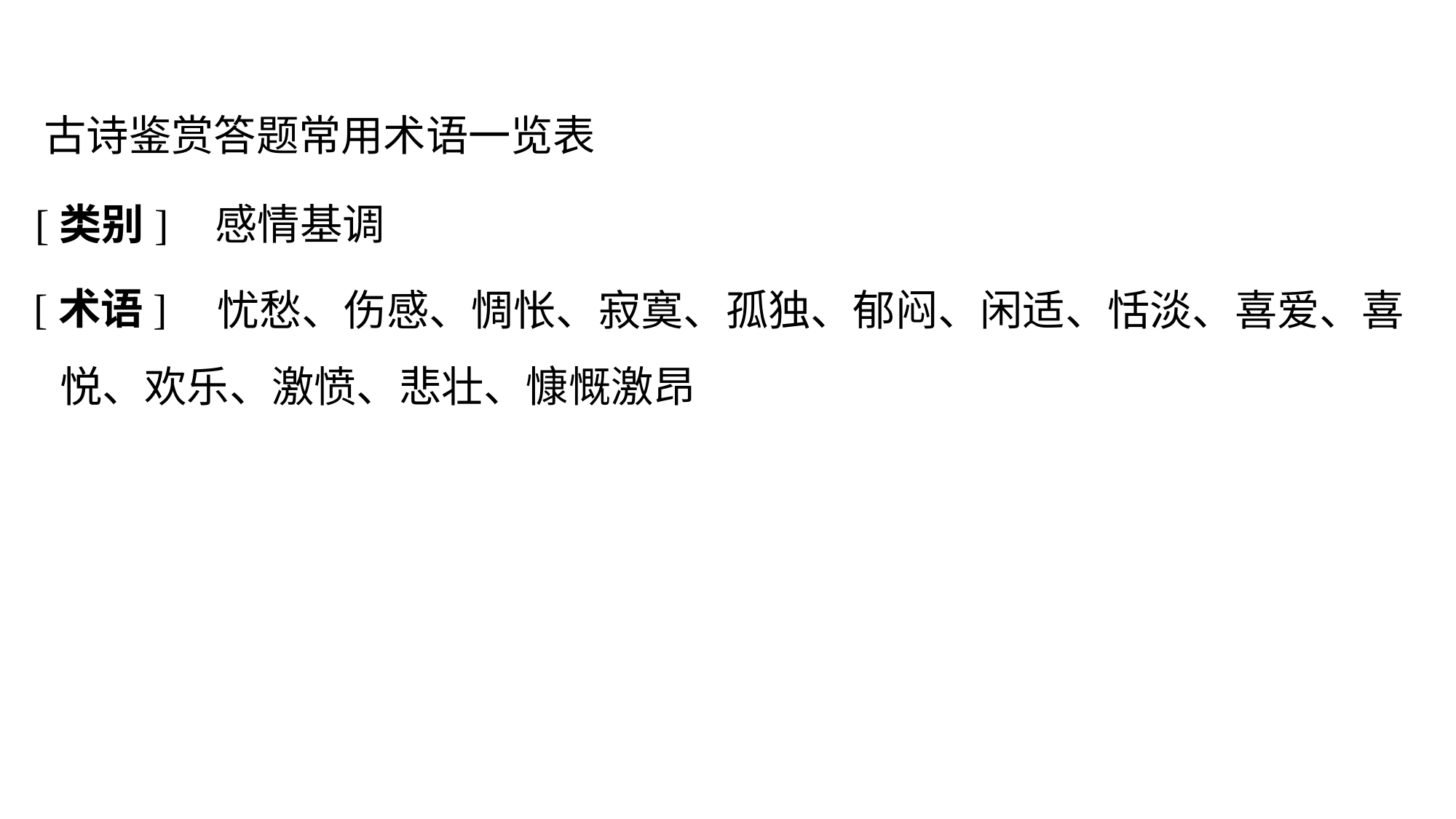

古诗鉴赏答题常用术语一览表
[类别]
感情基调
[术语]
	    忧愁、伤感、惆怅、寂寞、孤独、郁闷、闲适、恬淡、喜爱、喜悦、欢乐、激愤、悲壮、慷慨激昂